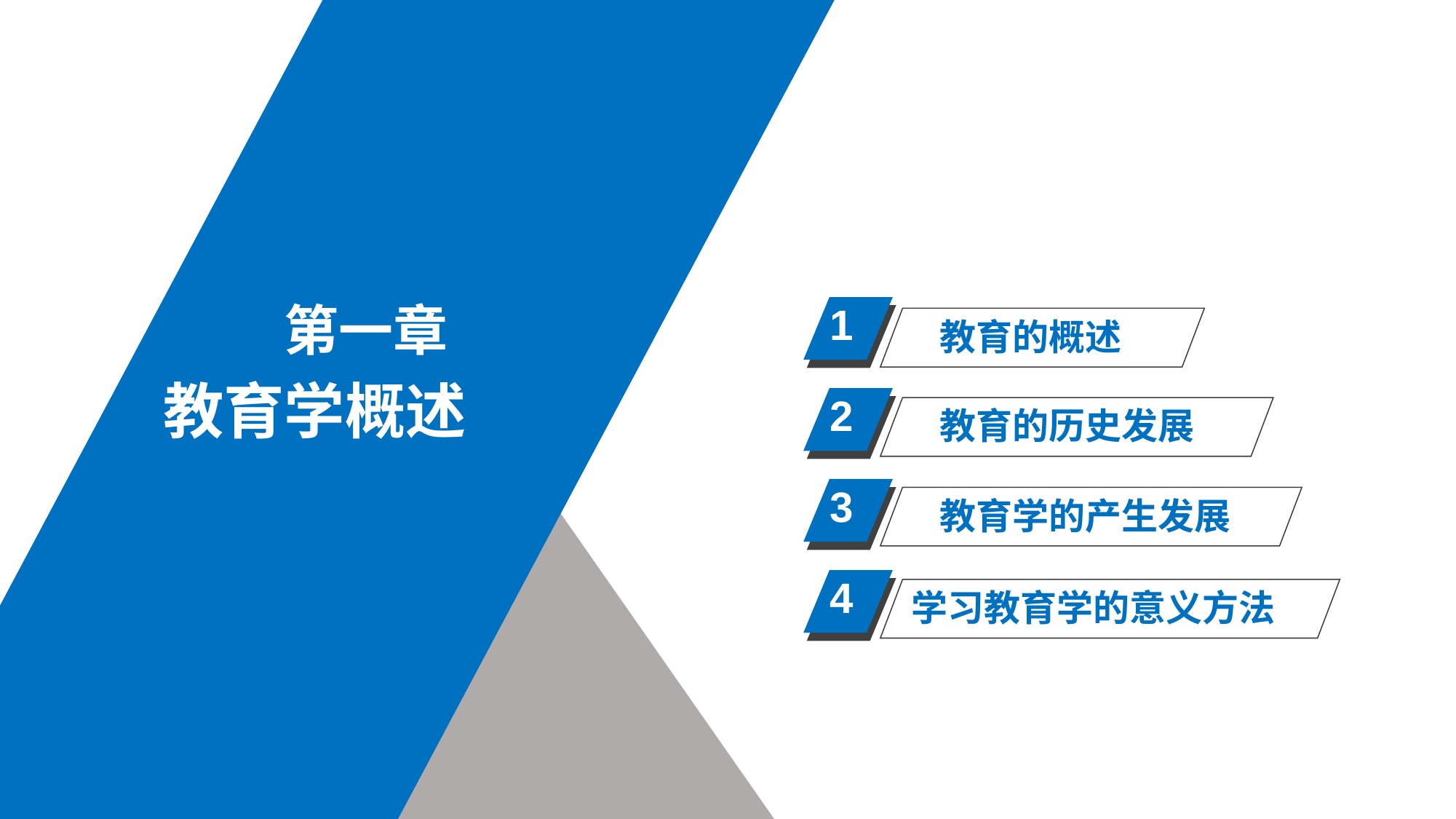

第一章
1

教育的概述
教育学概述
2

教育的历史发展
3

教育学的产生发展

4

学习教育学的意义方法